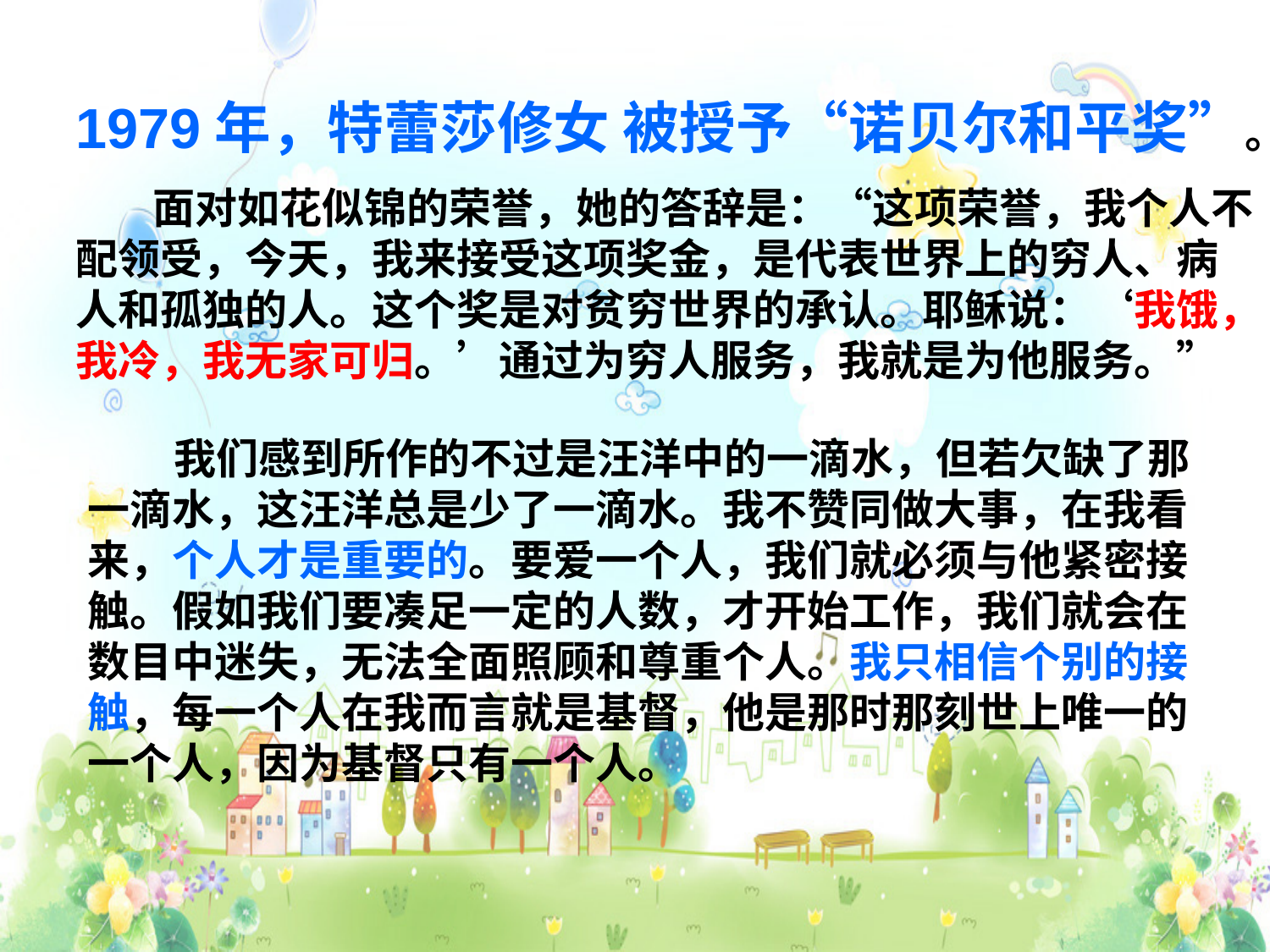

1979年，特蕾莎修女 被授予“诺贝尔和平奖”。
       面对如花似锦的荣誉，她的答辞是：“这项荣誉，我个人不配领受，今天，我来接受这项奖金，是代表世界上的穷人、病人和孤独的人。这个奖是对贫穷世界的承认。耶稣说：‘我饿，我冷，我无家可归。’通过为穷人服务，我就是为他服务。”
        我们感到所作的不过是汪洋中的一滴水，但若欠缺了那一滴水，这汪洋总是少了一滴水。我不赞同做大事，在我看来，个人才是重要的。要爱一个人，我们就必须与他紧密接触。假如我们要凑足一定的人数，才开始工作，我们就会在数目中迷失，无法全面照顾和尊重个人。我只相信个别的接触，每一个人在我而言就是基督，他是那时那刻世上唯一的一个人，因为基督只有一个人。